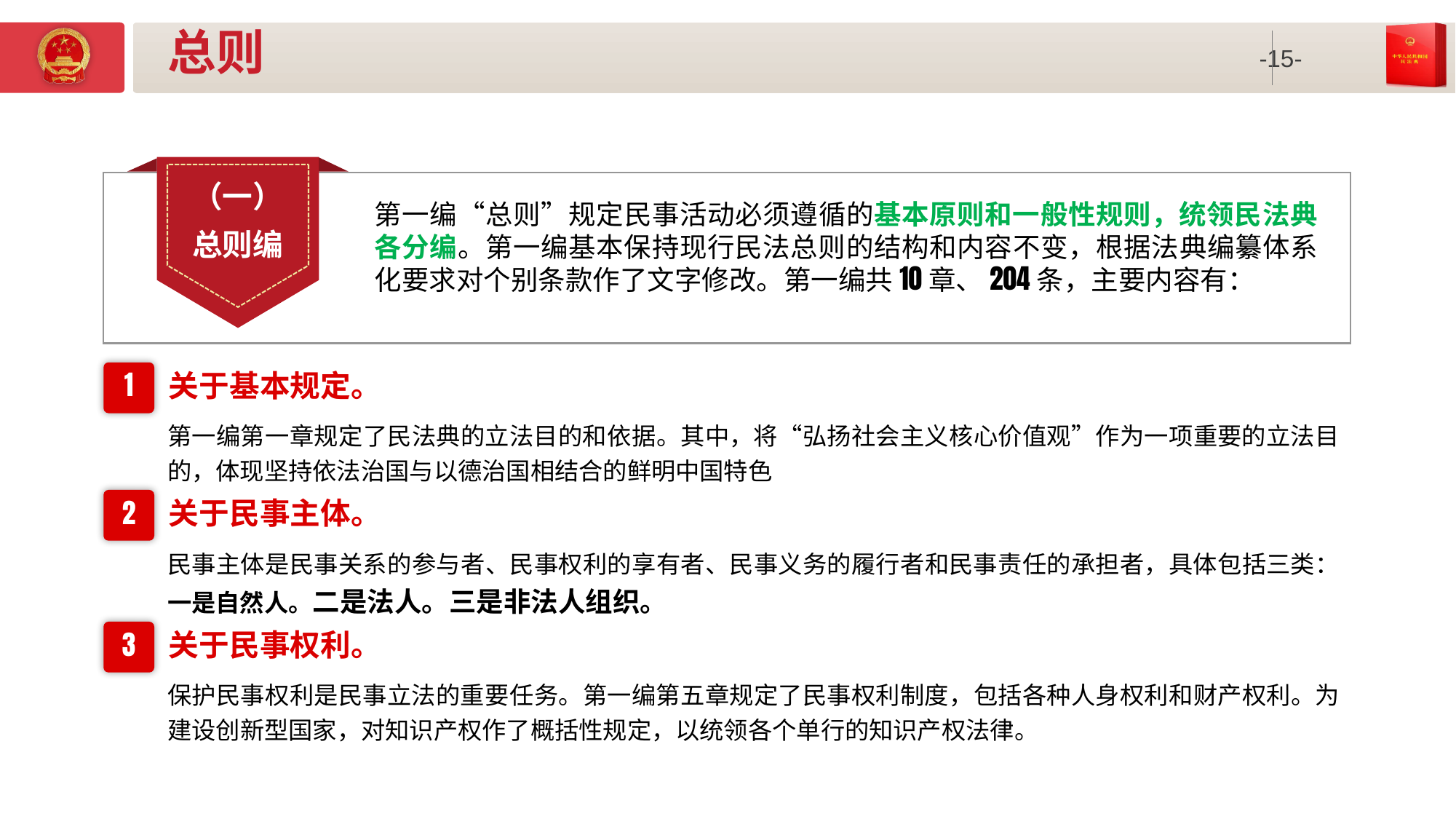

# 总则

（一）
总则编

第一编“总则”规定民事活动必须遵循的基本原则和一般性规则，统领民法典各分编。第一编基本保持现行民法总则的结构和内容不变，根据法典编纂体系化要求对个别条款作了文字修改。第一编共10章、204条，主要内容有：
关于基本规定。
1
第一编第一章规定了民法典的立法目的和依据。其中，将“弘扬社会主义核心价值观”作为一项重要的立法目的，体现坚持依法治国与以德治国相结合的鲜明中国特色
关于民事主体。
2
民事主体是民事关系的参与者、民事权利的享有者、民事义务的履行者和民事责任的承担者，具体包括三类：一是自然人。二是法人。三是非法人组织。
关于民事权利。
3
保护民事权利是民事立法的重要任务。第一编第五章规定了民事权利制度，包括各种人身权利和财产权利。为建设创新型国家，对知识产权作了概括性规定，以统领各个单行的知识产权法律。